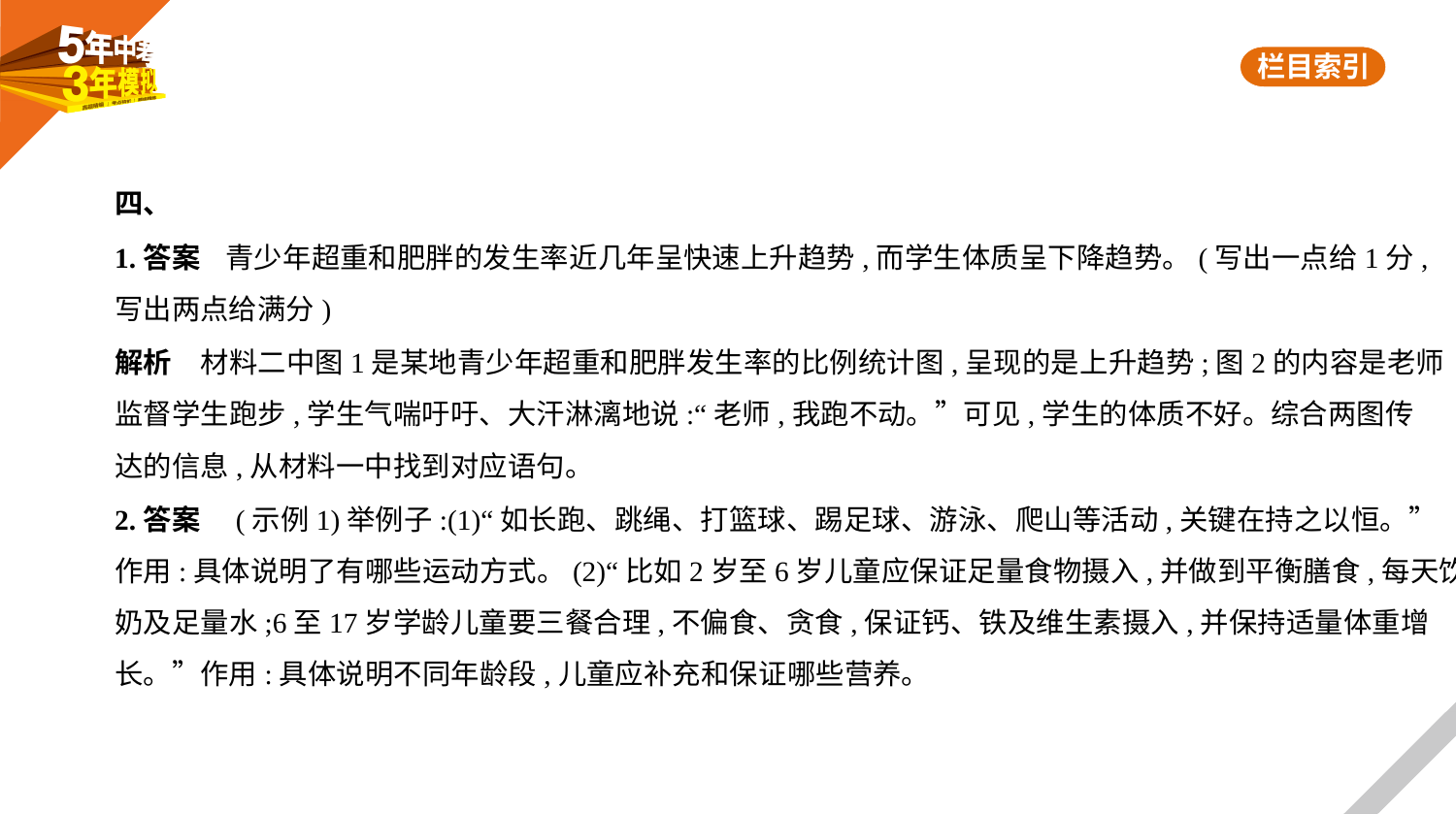

四、
1.答案    青少年超重和肥胖的发生率近几年呈快速上升趋势,而学生体质呈下降趋势。(写出一点给1分,
写出两点给满分)
解析　材料二中图1是某地青少年超重和肥胖发生率的比例统计图,呈现的是上升趋势;图2的内容是老师
监督学生跑步,学生气喘吁吁、大汗淋漓地说:“老师,我跑不动。”可见,学生的体质不好。综合两图传
达的信息,从材料一中找到对应语句。
2.答案　(示例1)举例子:(1)“如长跑、跳绳、打篮球、踢足球、游泳、爬山等活动,关键在持之以恒。”
作用:具体说明了有哪些运动方式。(2)“比如2岁至6岁儿童应保证足量食物摄入,并做到平衡膳食,每天饮
奶及足量水;6至17岁学龄儿童要三餐合理,不偏食、贪食,保证钙、铁及维生素摄入,并保持适量体重增
长。”作用:具体说明不同年龄段,儿童应补充和保证哪些营养。